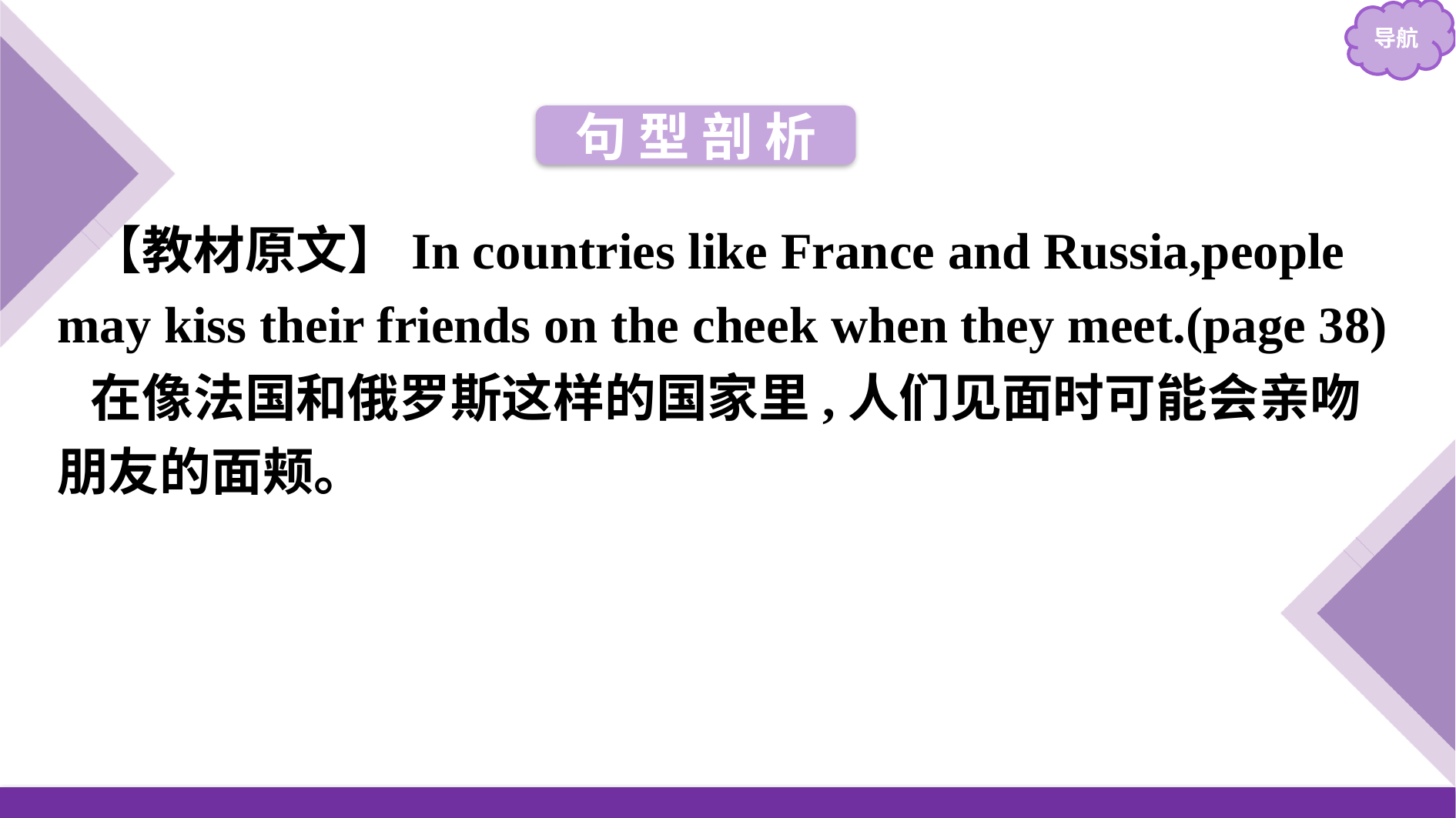

句 型 剖 析
【教材原文】In countries like France and Russia,people may kiss their friends on the cheek when they meet.(page 38)
在像法国和俄罗斯这样的国家里,人们见面时可能会亲吻朋友的面颊。